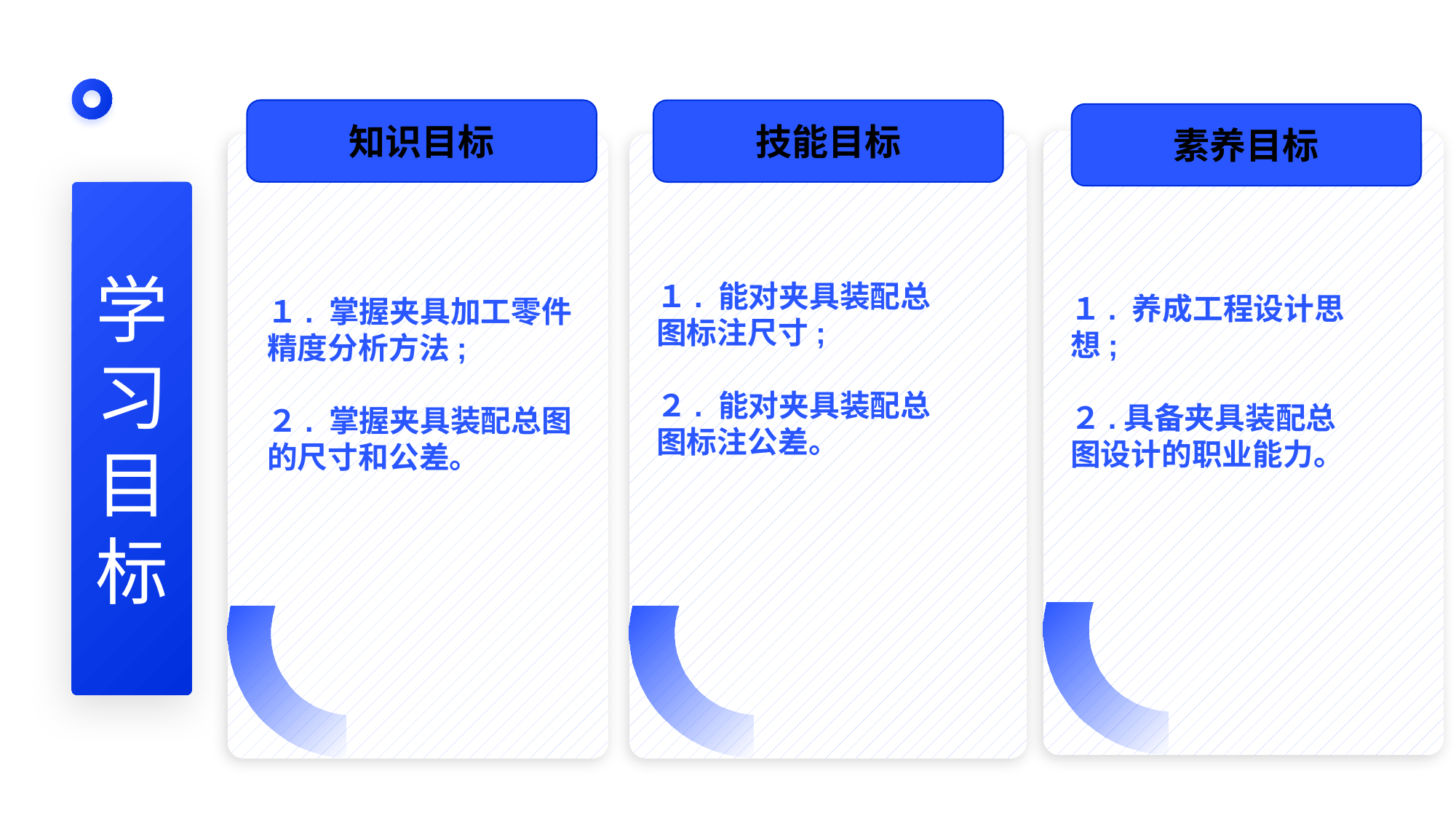

知识目标
技能目标
素养目标

１. 养成工程设计思想;

２.具备夹具装配总图设计的职业能力。

１. 能对夹具装配总图标注尺寸;

２. 能对夹具装配总图标注公差。

学
习
目
标
１. 掌握夹具加工零件精度分析方法;

２. 掌握夹具装配总图的尺寸和公差。